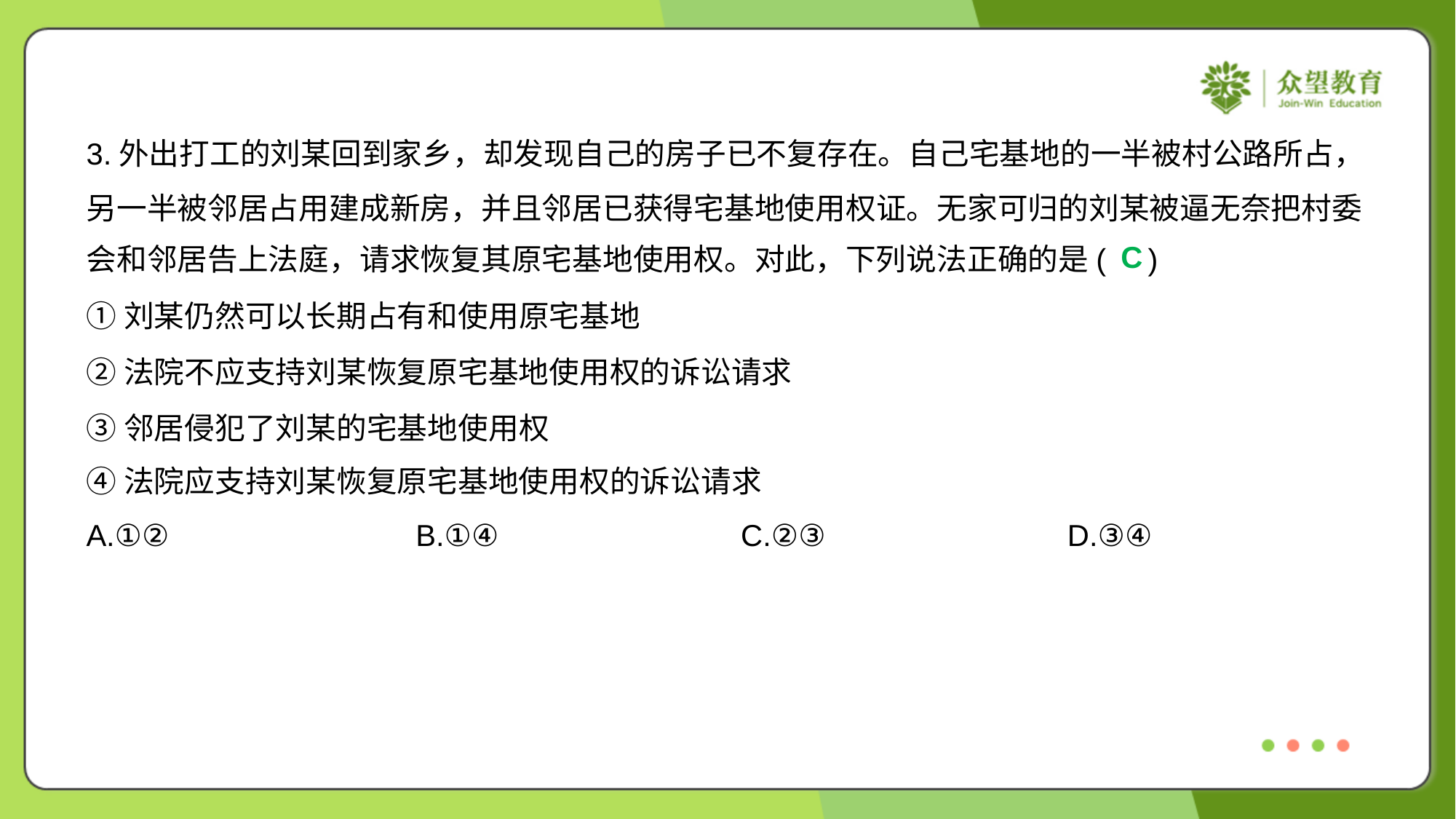

3.外出打工的刘某回到家乡，却发现自己的房子已不复存在。自己宅基地的一半被村公路所占，
另一半被邻居占用建成新房，并且邻居已获得宅基地使用权证。无家可归的刘某被逼无奈把村委
会和邻居告上法庭，请求恢复其原宅基地使用权。对此，下列说法正确的是(     )
C
①刘某仍然可以长期占有和使用原宅基地
②法院不应支持刘某恢复原宅基地使用权的诉讼请求
③邻居侵犯了刘某的宅基地使用权
④法院应支持刘某恢复原宅基地使用权的诉讼请求
A.①②	B.①④	C.②③	D.③④